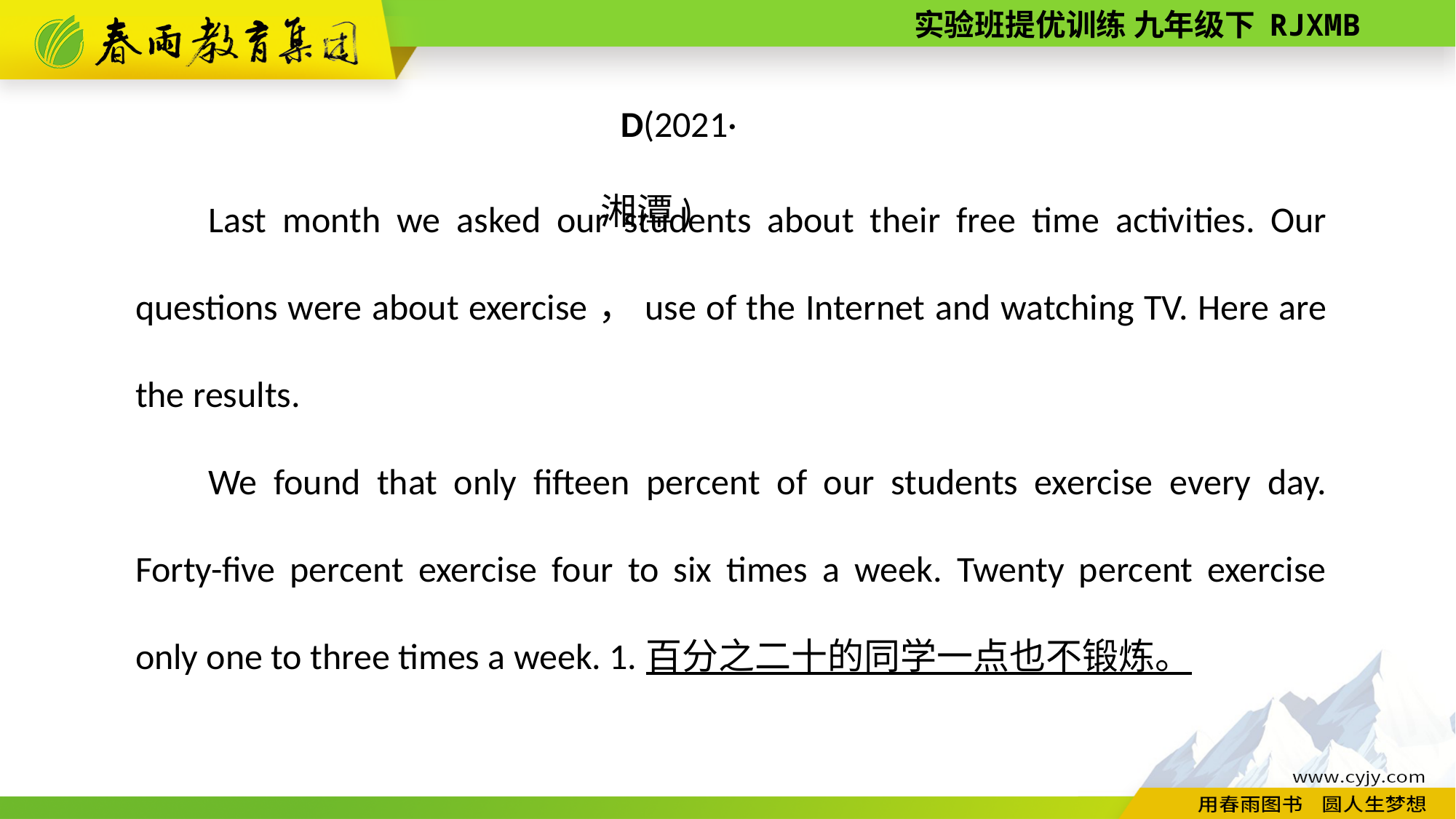

D(2021·湘潭)
Last month we asked our students about their free time activities. Our questions were about exercise，use of the Internet and watching TV. Here are the results.
We found that only fifteen percent of our students exercise every day. Forty-­five percent exercise four to six times a week. Twenty percent exercise only one to three times a week. 1.百分之二十的同学一点也不锻炼。